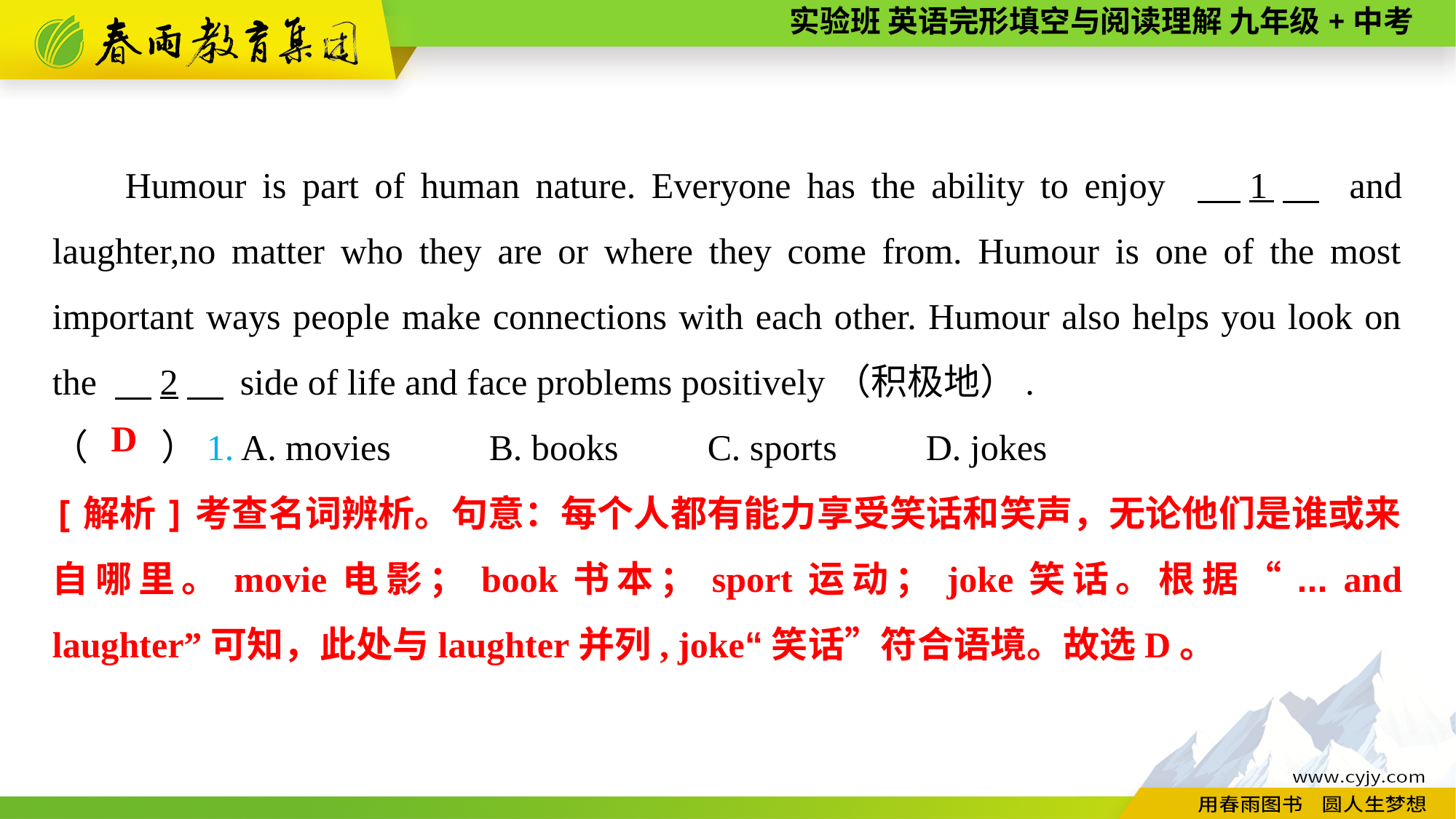

Humour is part of human nature. Everyone has the ability to enjoy 　1　 and laughter,no matter who they are or where they come from. Humour is one of the most important ways people make connections with each other. Humour also helps you look on the 　2　 side of life and face problems positively（积极地）.
（　　）1. A. movies	B. books	C. sports	D. jokes
D
[解析]考查名词辨析。句意：每个人都有能力享受笑话和笑声，无论他们是谁或来自哪里。movie电影；book书本；sport运动；joke笑话。根据“... and laughter”可知，此处与laughter并列, joke“笑话”符合语境。故选D。